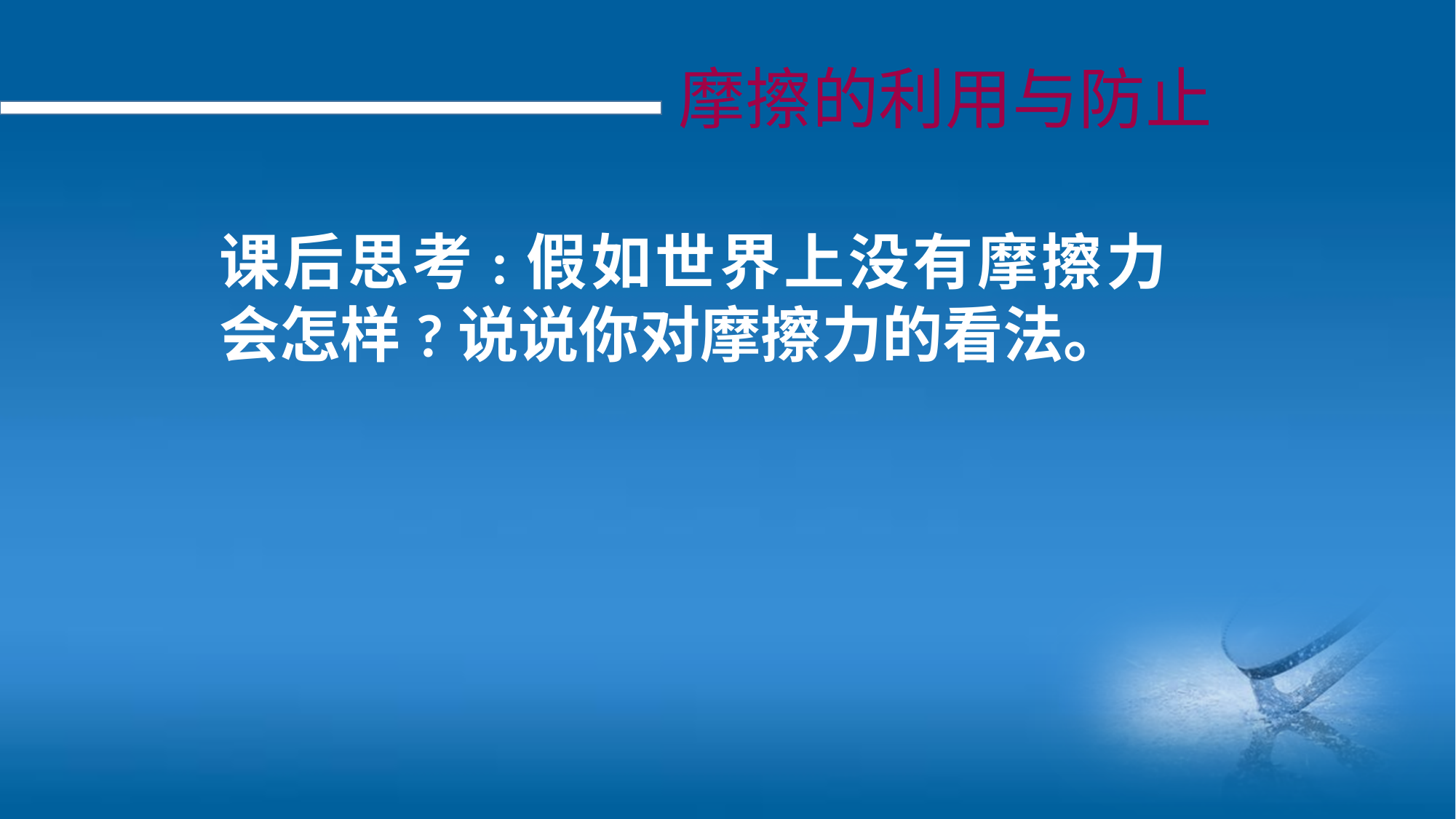

摩擦的利用与防止

课后思考:假如世界上没有摩擦力会怎样?说说你对摩擦力的看法。